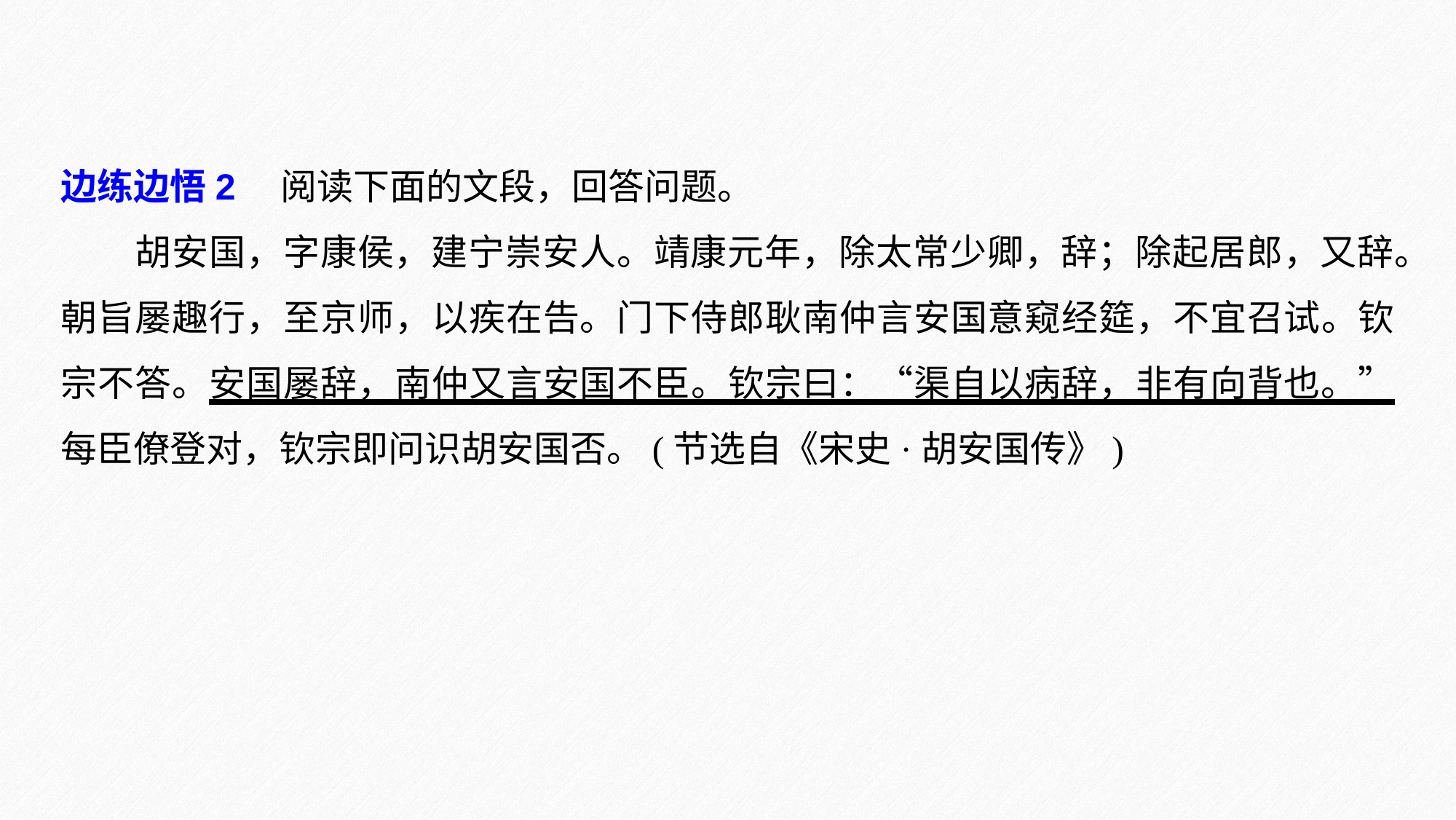

边练边悟2　阅读下面的文段，回答问题。
胡安国，字康侯，建宁崇安人。靖康元年，除太常少卿，辞；除起居郎，又辞。朝旨屡趣行，至京师，以疾在告。门下侍郎耿南仲言安国意窥经筵，不宜召试。钦宗不答。安国屡辞，南仲又言安国不臣。钦宗曰：“渠自以病辞，非有向背也。”每臣僚登对，钦宗即问识胡安国否。(节选自《宋史·胡安国传》)